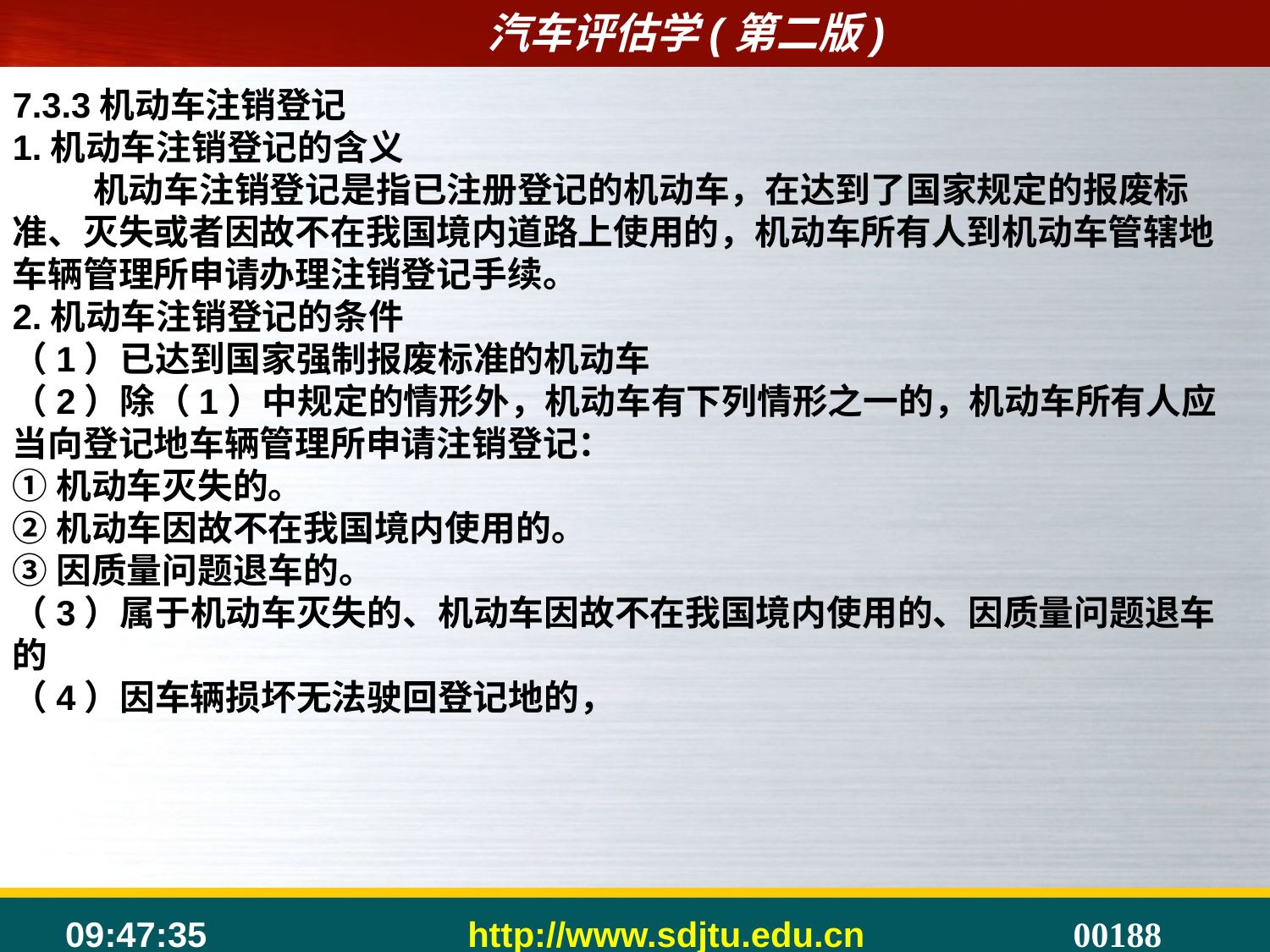

7.3.3机动车注销登记
1.机动车注销登记的含义
         机动车注销登记是指已注册登记的机动车，在达到了国家规定的报废标准、灭失或者因故不在我国境内道路上使用的，机动车所有人到机动车管辖地车辆管理所申请办理注销登记手续。
2.机动车注销登记的条件
（1）已达到国家强制报废标准的机动车
（2）除（1）中规定的情形外，机动车有下列情形之一的，机动车所有人应当向登记地车辆管理所申请注销登记：
①机动车灭失的。
②机动车因故不在我国境内使用的。
③因质量问题退车的。
（3）属于机动车灭失的、机动车因故不在我国境内使用的、因质量问题退车的
（4）因车辆损坏无法驶回登记地的，